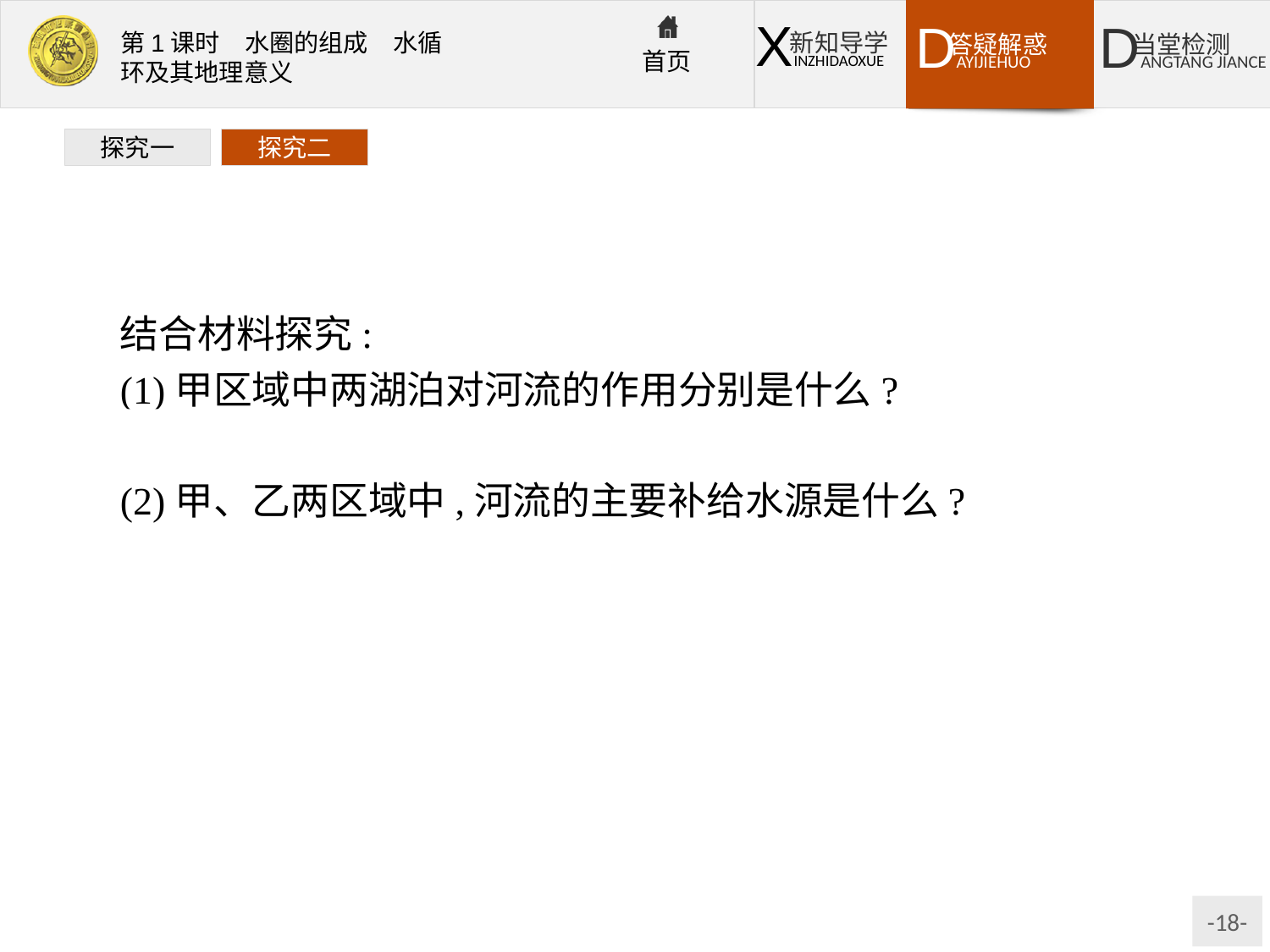

探究一
探究二
结合材料探究:
(1)甲区域中两湖泊对河流的作用分别是什么?
提示:①湖:河流源头;②湖:调节河流水量。
(2)甲、乙两区域中,河流的主要补给水源是什么?
提示:甲区域所示河流注入海洋,为外流河,其主要补给水源为大气降水。乙区域所示河流发源于高山,流经沙漠,且为时令河,其主要补给水源为冰雪融水。